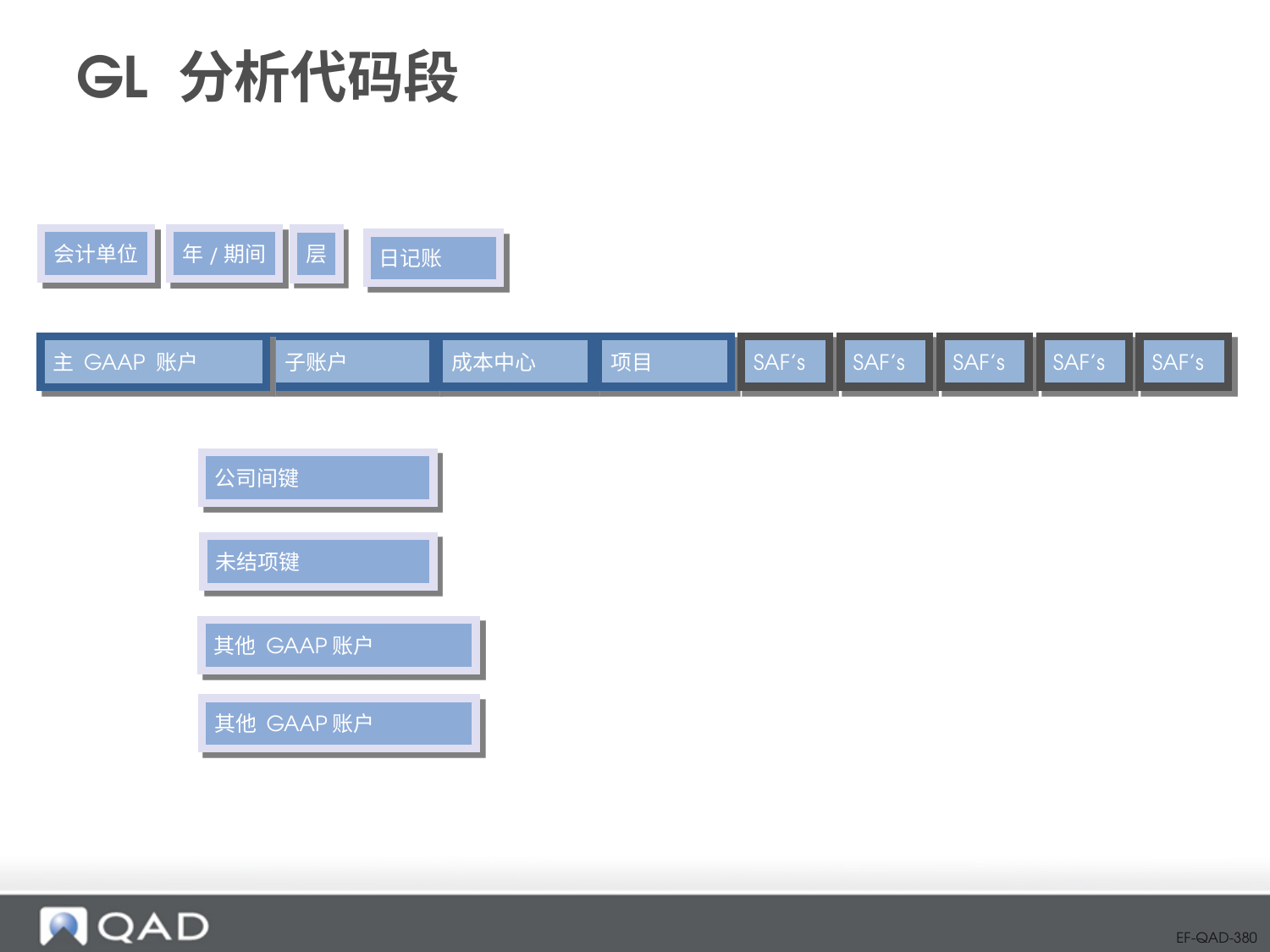

# GL 分析代码段
会计单位
年/期间
层
日记账
子账户
成本中心
项目
SAF’s
SAF’s
SAF’s
SAF’s
SAF’s
主 GAAP 账户
公司间键
未结项键
其他 GAAP账户
其他 GAAP账户
EF-QAD-380